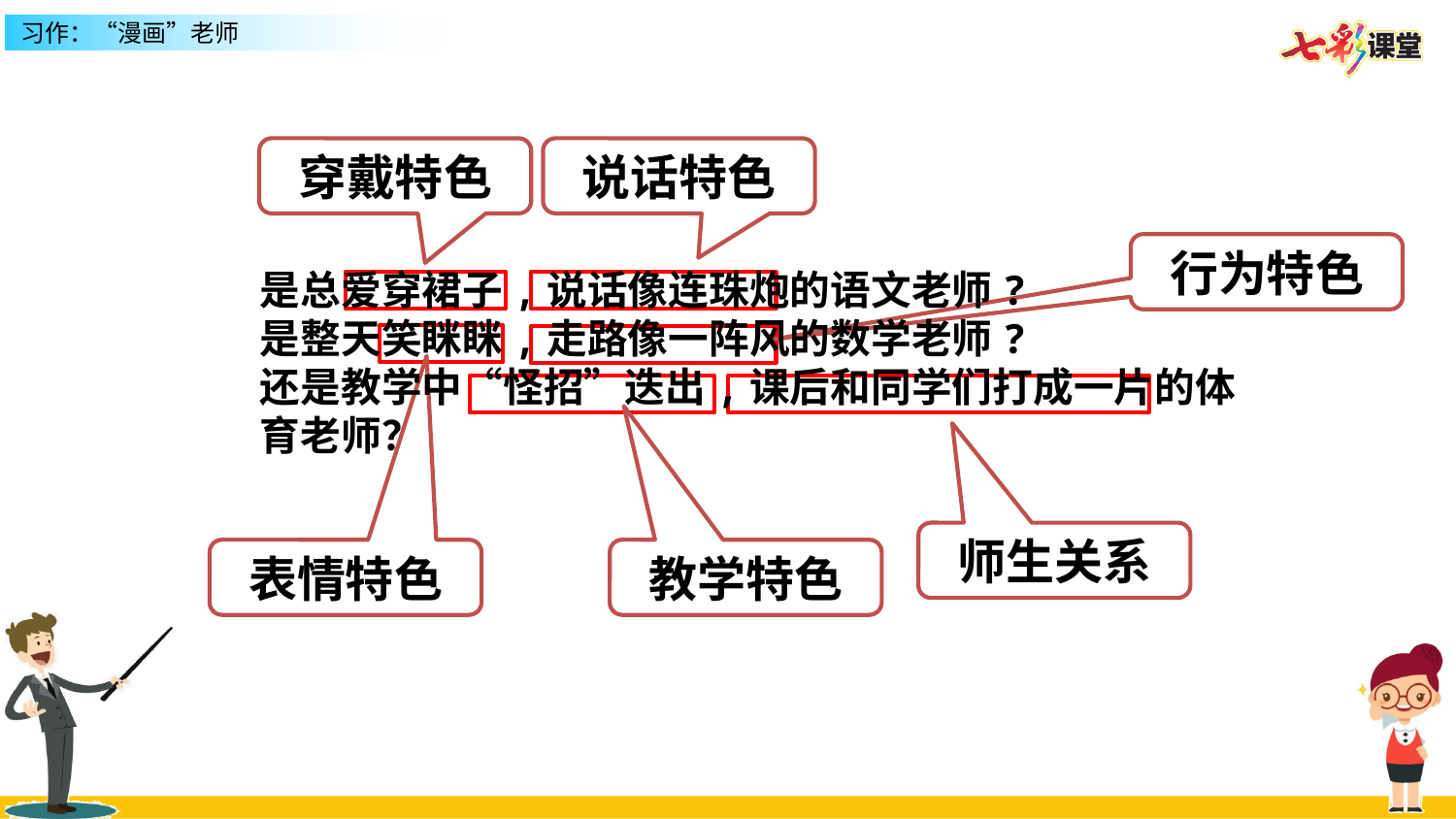

穿戴特色
说话特色
行为特色
是总爱穿裙子,说话像连珠炮的语文老师?
是整天笑眯眯,走路像一阵风的数学老师?
还是教学中“怪招”迭出,课后和同学们打成一片的体育老师？

师生关系
表情特色
教学特色